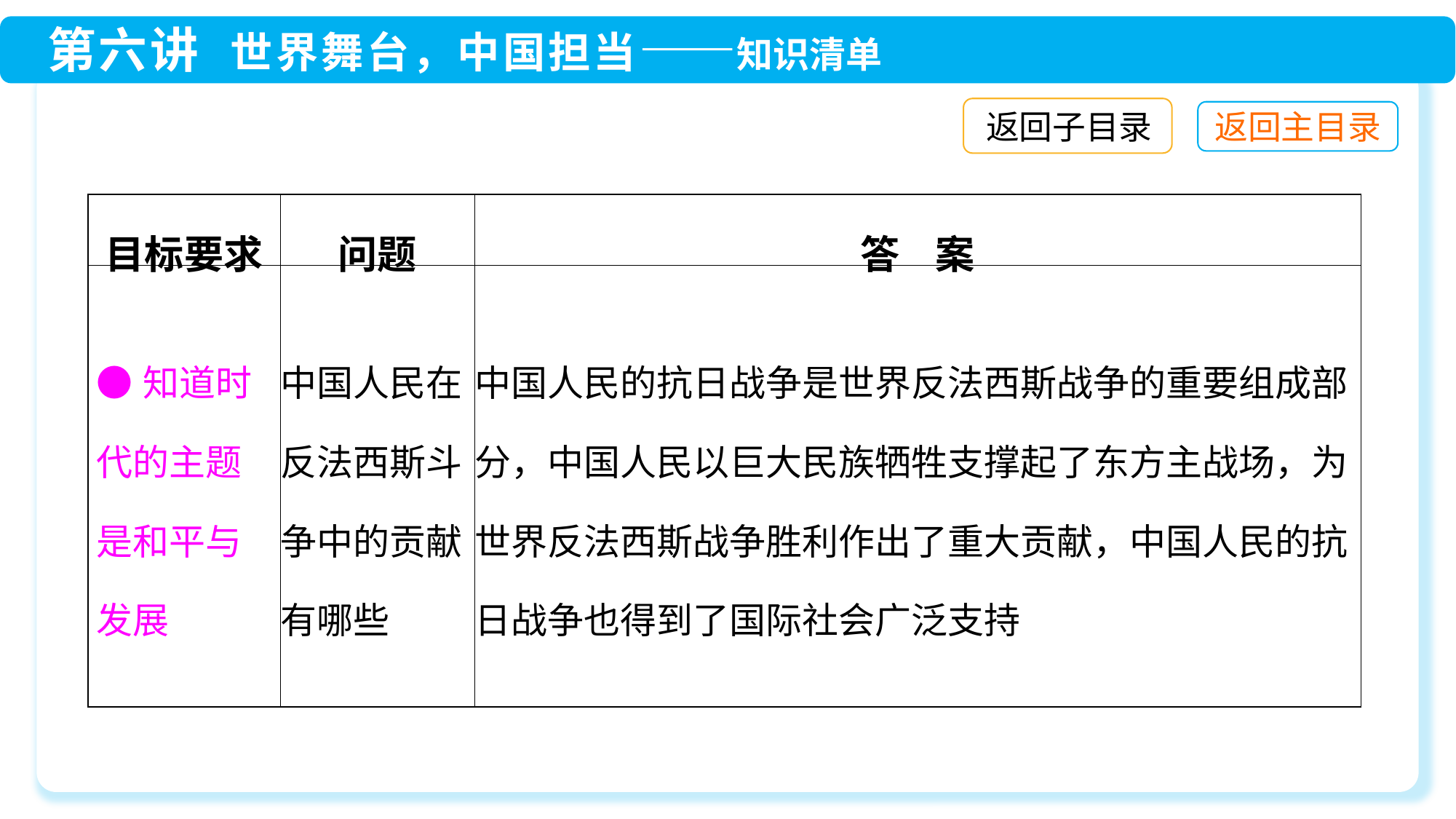

返回子目录
| 目标要求 | 问题 | 答 案 |
| --- | --- | --- |
| ●知道时代的主题是和平与发展 | 中国人民在反法西斯斗争中的贡献有哪些 | 中国人民的抗日战争是世界反法西斯战争的重要组成部分，中国人民以巨大民族牺牲支撑起了东方主战场，为世界反法西斯战争胜利作出了重大贡献，中国人民的抗日战争也得到了国际社会广泛支持 |